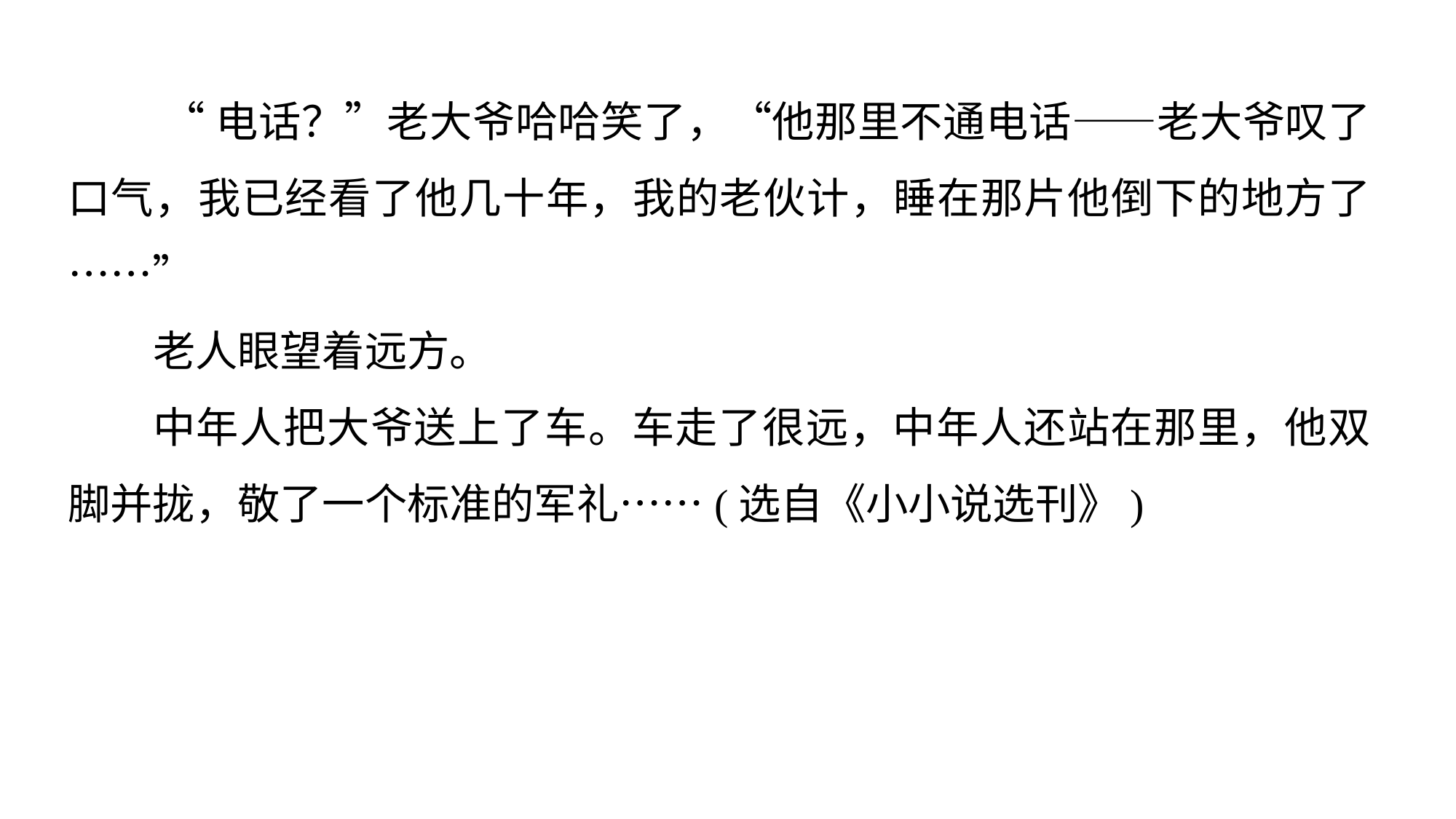

“电话？”老大爷哈哈笑了，“他那里不通电话——老大爷叹了口气，我已经看了他几十年，我的老伙计，睡在那片他倒下的地方了……”
老人眼望着远方。
中年人把大爷送上了车。车走了很远，中年人还站在那里，他双脚并拢，敬了一个标准的军礼……(选自《小小说选刊》)